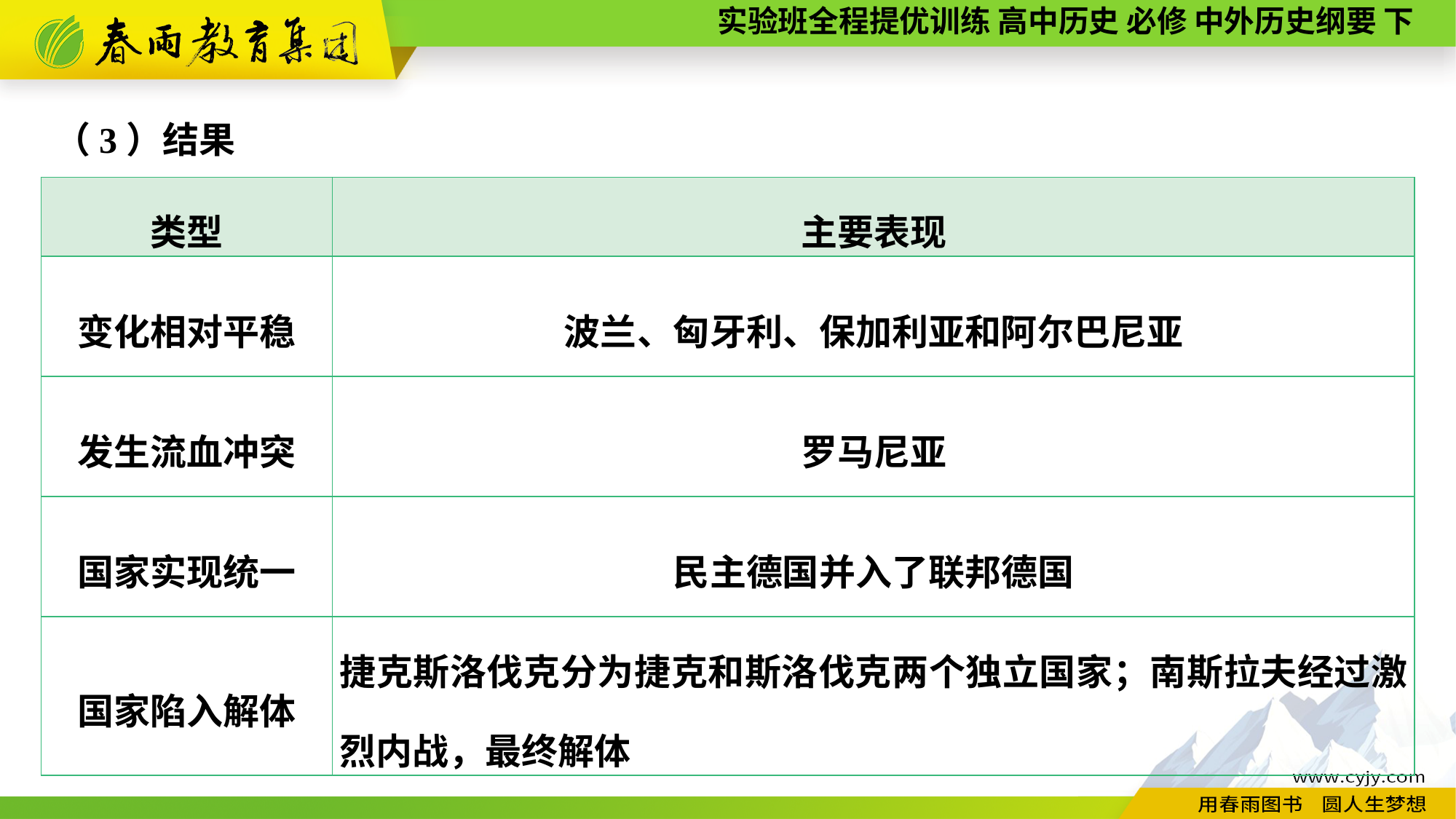

（3）结果
| 类型 | 主要表现 |
| --- | --- |
| 变化相对平稳 | 波兰、匈牙利、保加利亚和阿尔巴尼亚 |
| 发生流血冲突 | 罗马尼亚 |
| 国家实现统一 | 民主德国并入了联邦德国 |
| 国家陷入解体 | 捷克斯洛伐克分为捷克和斯洛伐克两个独立国家；南斯拉夫经过激烈内战，最终解体 |